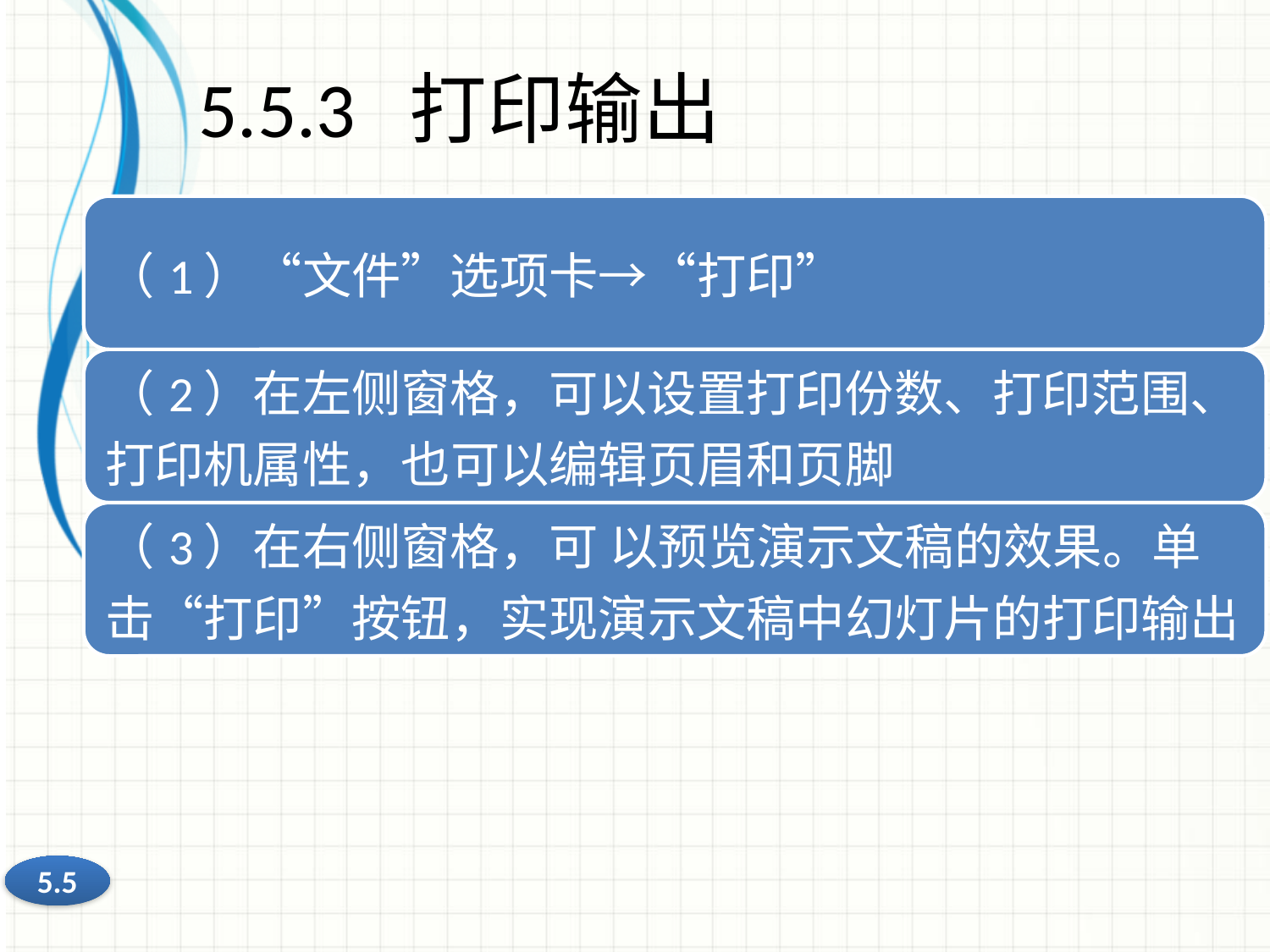

# 5.5.3  打印输出
（3）在右侧窗格，可 以预览演示文稿的效果。单击“打印”按钮，实现演示文稿中幻灯片的打印输出
（2）在左侧窗格，可以设置打印份数、打印范围、打印机属性，也可以编辑页眉和页脚
（1）“文件”选项卡→“打印”